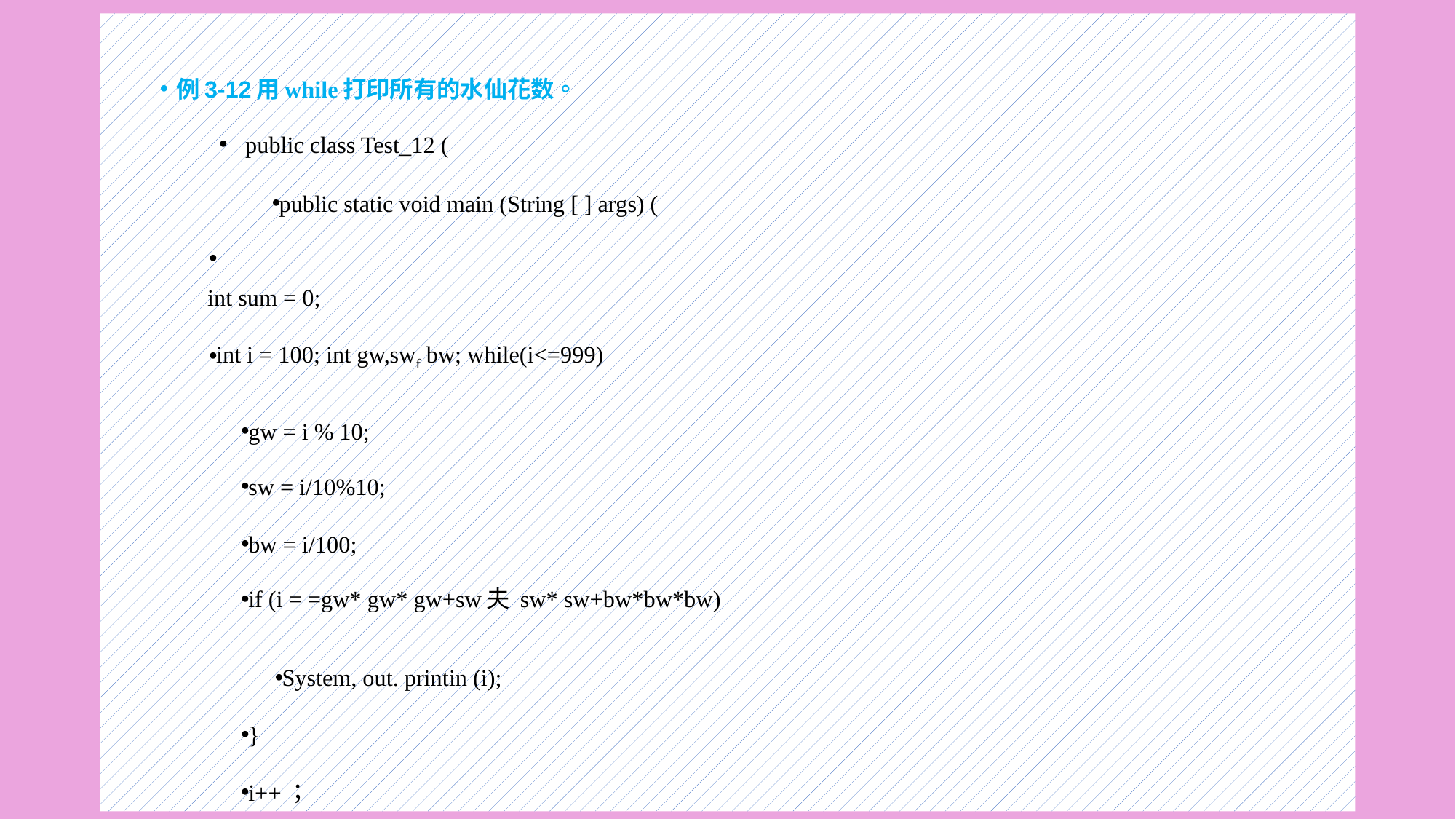

例3-12用while打印所有的水仙花数。
public class Test_12 (
public static void main (String [ ] args) (
int sum = 0;
int i = 100; int gw,swf bw; while(i<=999)
gw = i % 10;
sw = i/10%10;
bw = i/100;
if (i = =gw* gw* gw+sw夫 sw* sw+bw*bw*bw)
System, out. printin (i);
}
i++；

#